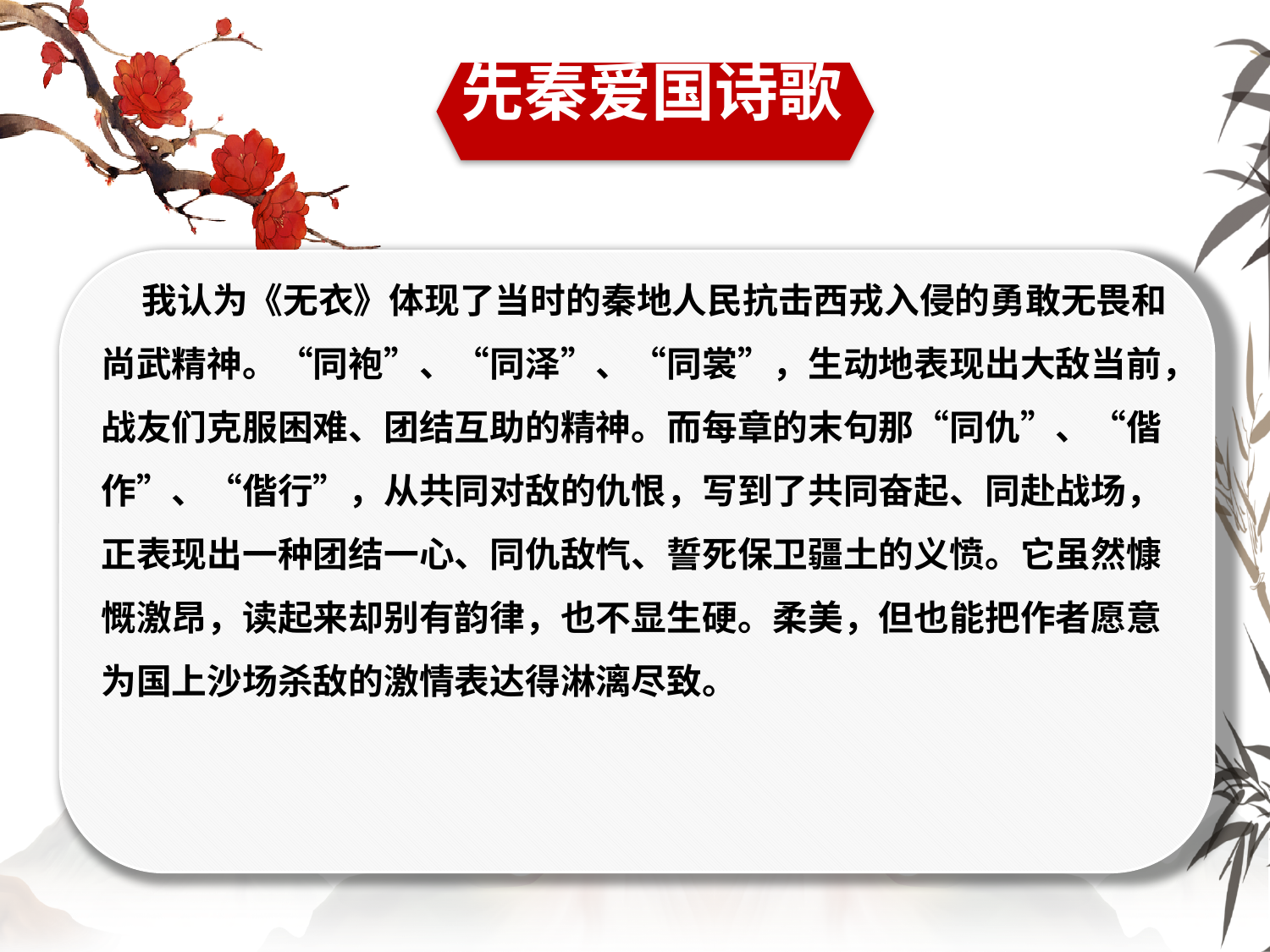

先秦爱国诗歌

    我认为《无衣》体现了当时的秦地人民抗击西戎入侵的勇敢无畏和尚武精神。“同袍”、“同泽”、“同裳”，生动地表现出大敌当前，战友们克服困难、团结互助的精神。而每章的末句那“同仇”、“偕作”、“偕行”，从共同对敌的仇恨，写到了共同奋起、同赴战场，正表现出一种团结一心、同仇敌忾、誓死保卫疆土的义愤。它虽然慷慨激昂，读起来却别有韵律，也不显生硬。柔美，但也能把作者愿意为国上沙场杀敌的激情表达得淋漓尽致。